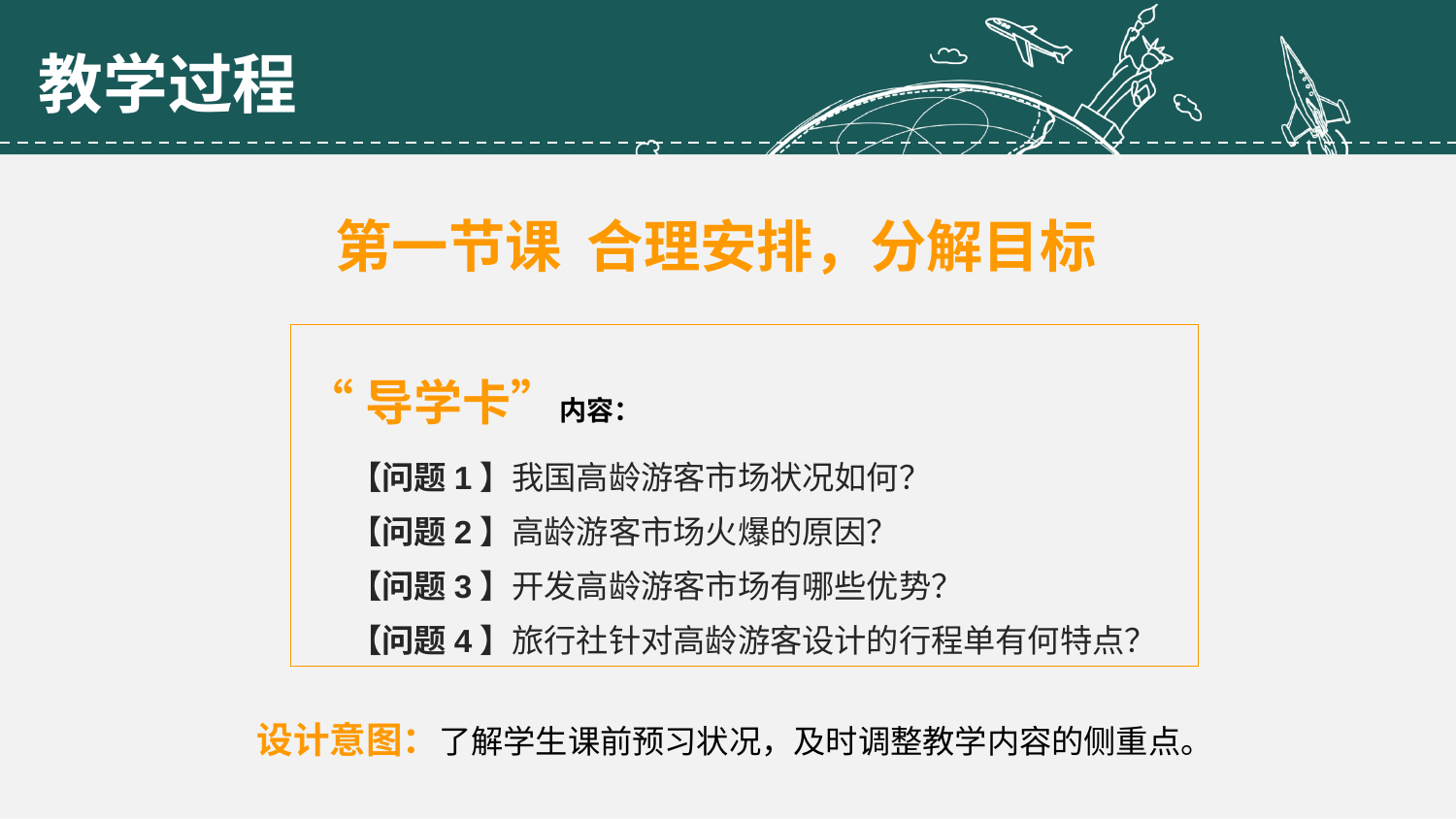

教学过程
第一节课  合理安排，分解目标
“导学卡”内容：
     【问题1】我国高龄游客市场状况如何？
     【问题2】高龄游客市场火爆的原因？
     【问题3】开发高龄游客市场有哪些优势？
     【问题4】旅行社针对高龄游客设计的行程单有何特点？
设计意图：了解学生课前预习状况，及时调整教学内容的侧重点。